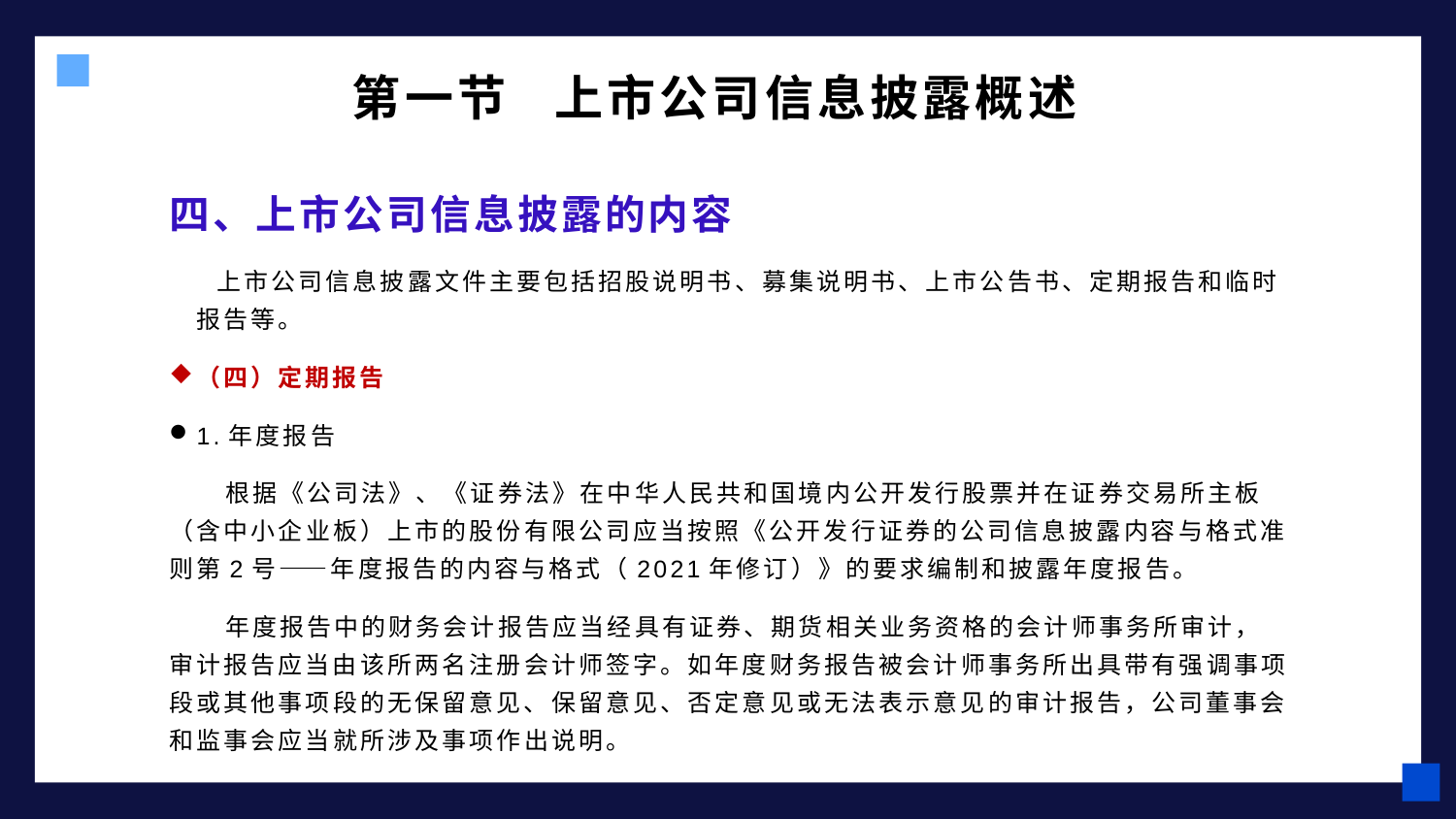

# 第一节   上市公司信息披露概述
四、上市公司信息披露的内容
     上市公司信息披露文件主要包括招股说明书、募集说明书、上市公告书、定期报告和临时报告等。
（四）定期报告
1.年度报告
      根据《公司法》、《证券法》在中华人民共和国境内公开发行股票并在证券交易所主板（含中小企业板）上市的股份有限公司应当按照《公开发行证券的公司信息披露内容与格式准则第2号——年度报告的内容与格式（2021年修订）》的要求编制和披露年度报告。
      年度报告中的财务会计报告应当经具有证券、期货相关业务资格的会计师事务所审计，审计报告应当由该所两名注册会计师签字。如年度财务报告被会计师事务所出具带有强调事项段或其他事项段的无保留意见、保留意见、否定意见或无法表示意见的审计报告，公司董事会和监事会应当就所涉及事项作出说明。